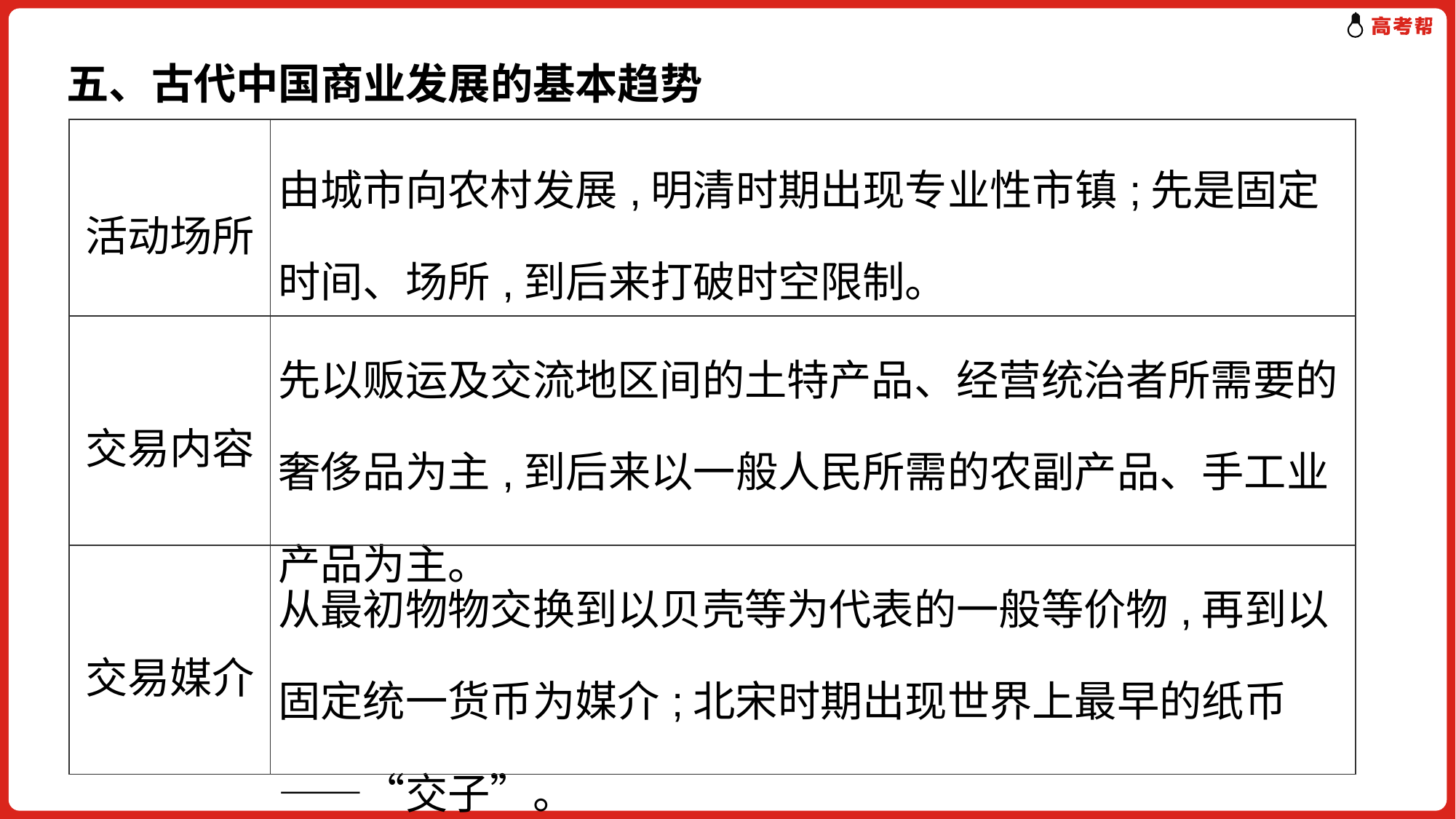

五、古代中国商业发展的基本趋势
| 活动场所 | 由城市向农村发展,明清时期出现专业性市镇;先是固定时间、场所,到后来打破时空限制。 |
| --- | --- |
| 交易内容 | 先以贩运及交流地区间的土特产品、经营统治者所需要的奢侈品为主,到后来以一般人民所需的农副产品、手工业产品为主。 |
| 交易媒介 | 从最初物物交换到以贝壳等为代表的一般等价物,再到以固定统一货币为媒介;北宋时期出现世界上最早的纸币——“交子”。 |